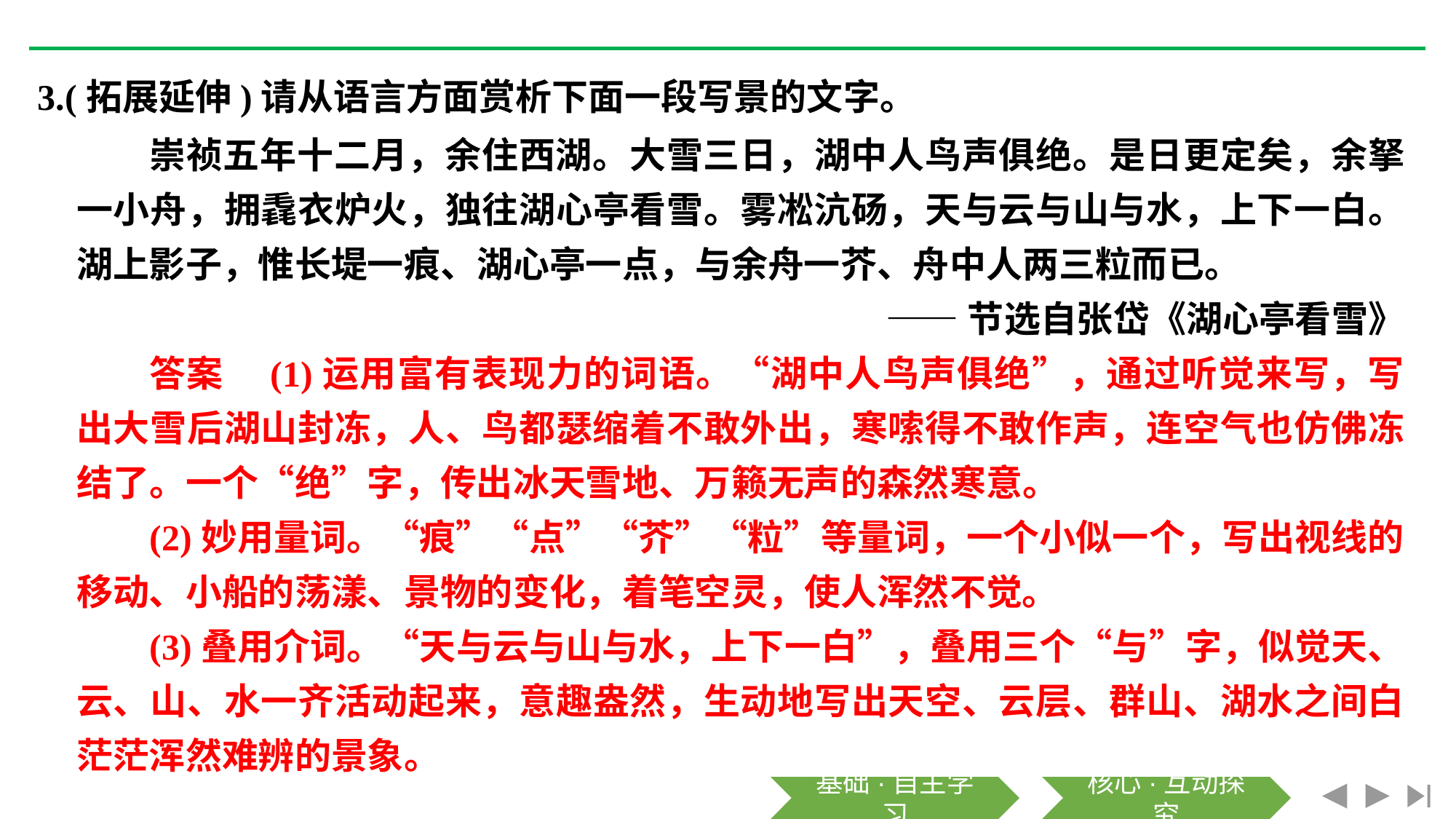

3.(拓展延伸)请从语言方面赏析下面一段写景的文字。
崇祯五年十二月，余住西湖。大雪三日，湖中人鸟声俱绝。是日更定矣，余拏一小舟，拥毳衣炉火，独往湖心亭看雪。雾凇沆砀，天与云与山与水，上下一白。湖上影子，惟长堤一痕、湖心亭一点，与余舟一芥、舟中人两三粒而已。
——节选自张岱《湖心亭看雪》
答案　(1)运用富有表现力的词语。“湖中人鸟声俱绝”，通过听觉来写，写出大雪后湖山封冻，人、鸟都瑟缩着不敢外出，寒嗦得不敢作声，连空气也仿佛冻结了。一个“绝”字，传出冰天雪地、万籁无声的森然寒意。
(2)妙用量词。“痕”“点”“芥”“粒”等量词，一个小似一个，写出视线的移动、小船的荡漾、景物的变化，着笔空灵，使人浑然不觉。
(3)叠用介词。“天与云与山与水，上下一白”，叠用三个“与”字，似觉天、云、山、水一齐活动起来，意趣盎然，生动地写出天空、云层、群山、湖水之间白茫茫浑然难辨的景象。